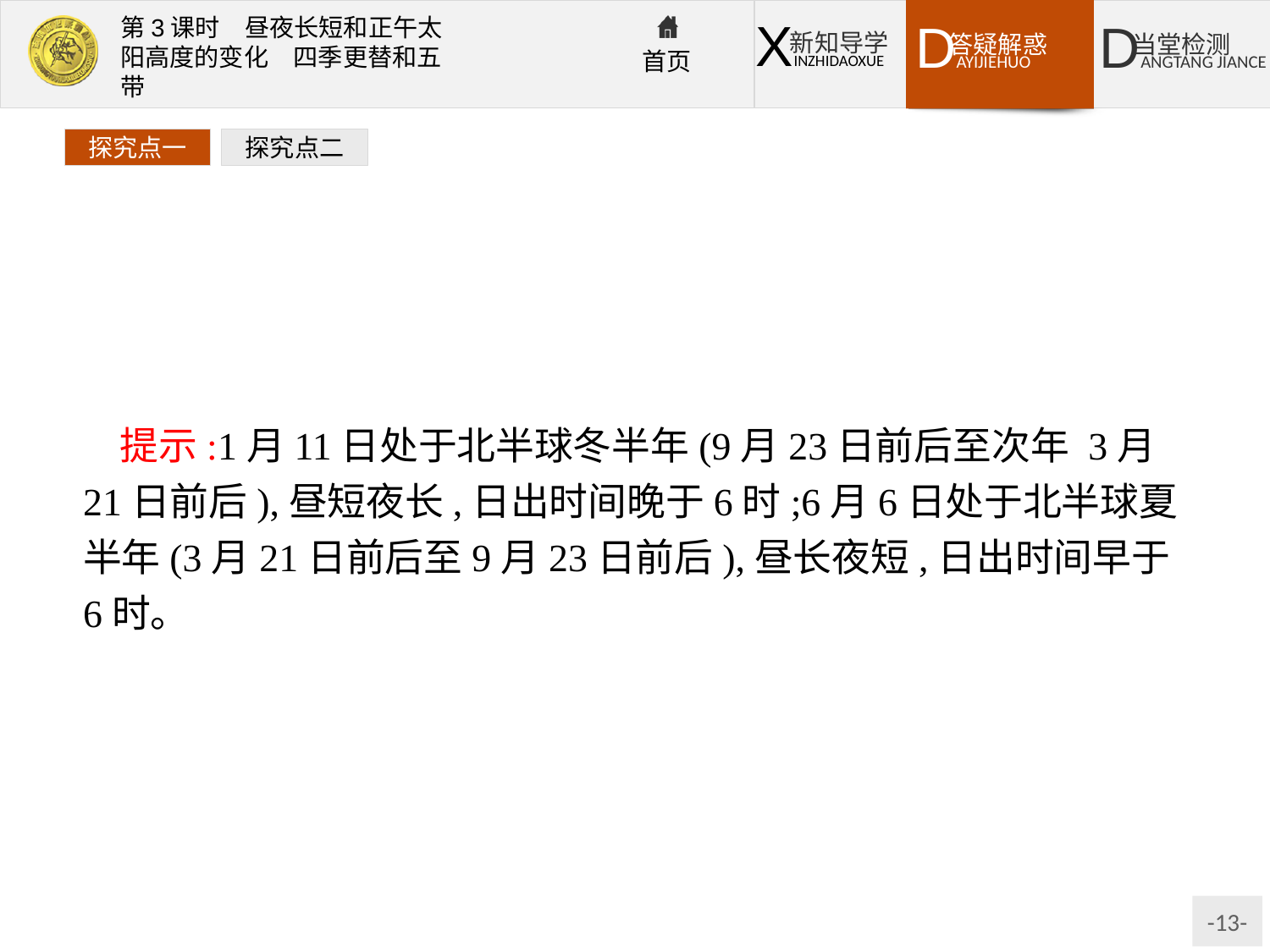

探究点一
探究点二
提示:1月11日处于北半球冬半年(9月23日前后至次年 3月21日前后),昼短夜长,日出时间晚于6时;6月6日处于北半球夏半年(3月21日前后至9月23日前后),昼长夜短,日出时间早于6时。